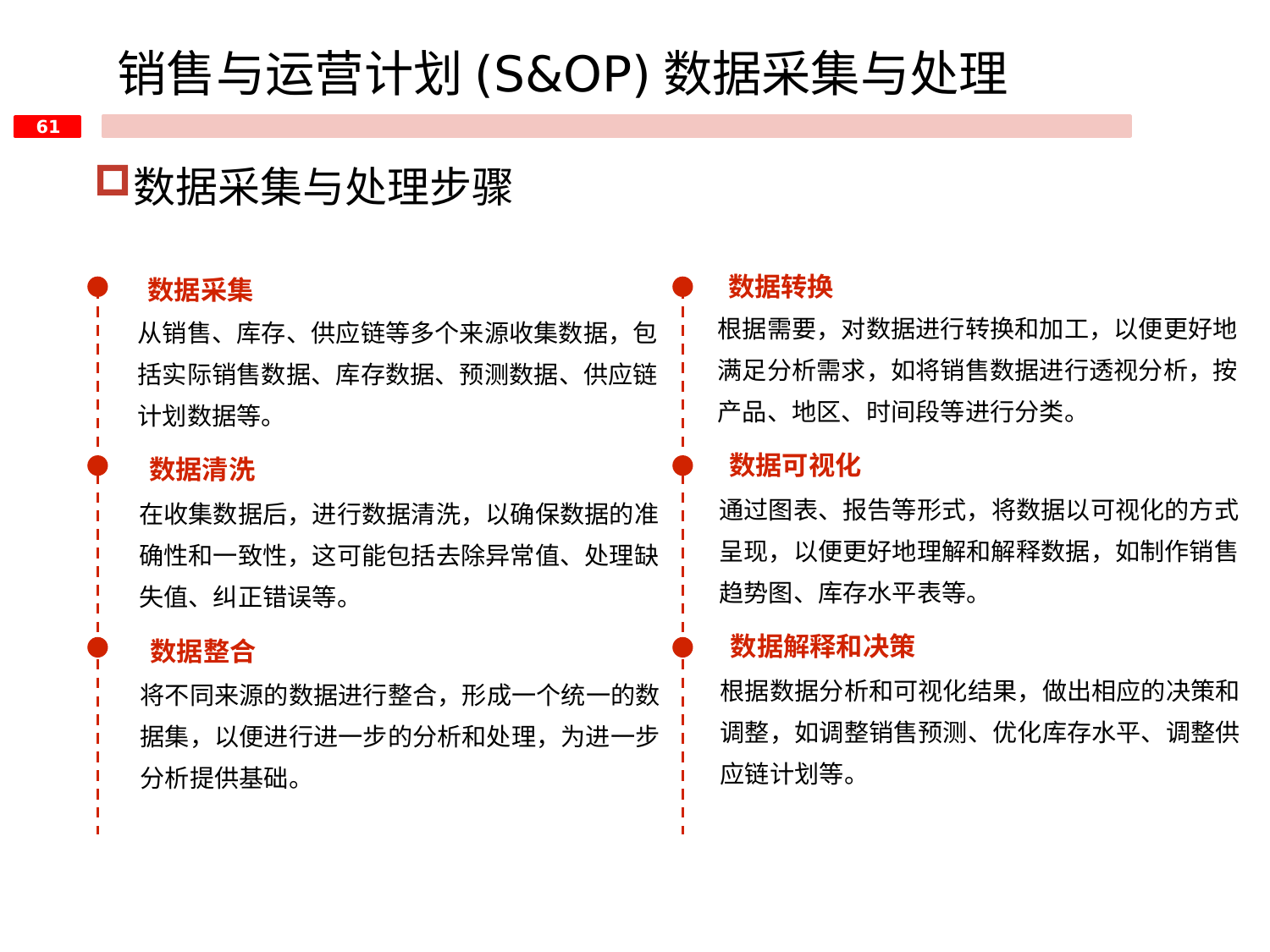

销售与运营计划(S&OP)数据采集与处理
61
数据采集与处理步骤
数据转换
数据采集

根据需要，对数据进行转换和加工，以便更好地满足分析需求，如将销售数据进行透视分析，按产品、地区、时间段等进行分类。
从销售、库存、供应链等多个来源收集数据，包括实际销售数据、库存数据、预测数据、供应链计划数据等。
数据可视化
数据清洗
通过图表、报告等形式，将数据以可视化的方式呈现，以便更好地理解和解释数据，如制作销售趋势图、库存水平表等。
在收集数据后，进行数据清洗，以确保数据的准确性和一致性，这可能包括去除异常值、处理缺失值、纠正错误等。
数据解释和决策
数据整合
根据数据分析和可视化结果，做出相应的决策和调整，如调整销售预测、优化库存水平、调整供应链计划等。
将不同来源的数据进行整合，形成一个统一的数据集，以便进行进一步的分析和处理，为进一步分析提供基础。